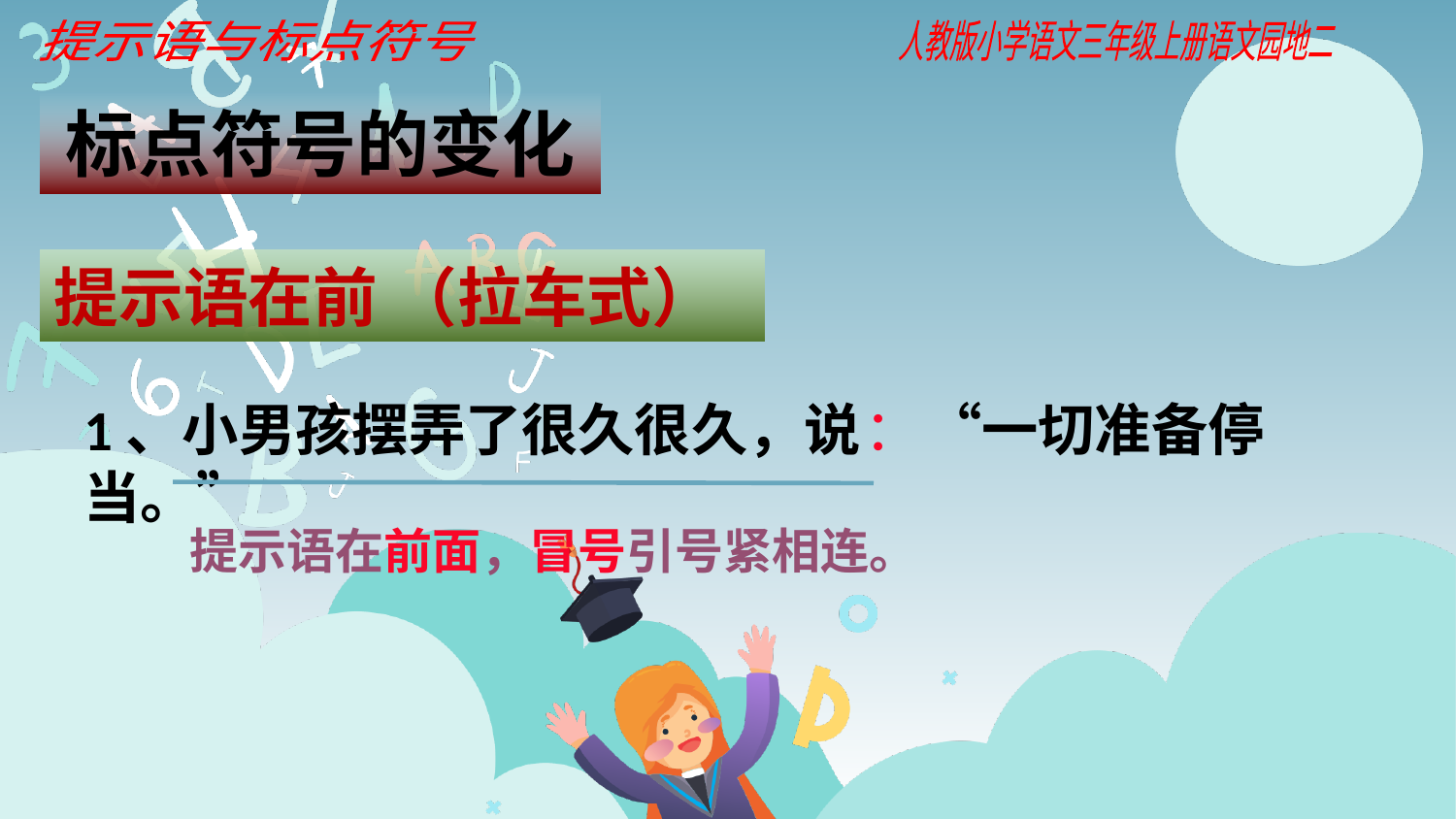

提示语与标点符号
人教版小学语文三年级上册语文园地二
标点符号的变化
提示语在前 （拉车式）
1、小男孩摆弄了很久很久，说     “一切准备停当。”
：
提示语在前面，冒号引号紧相连。